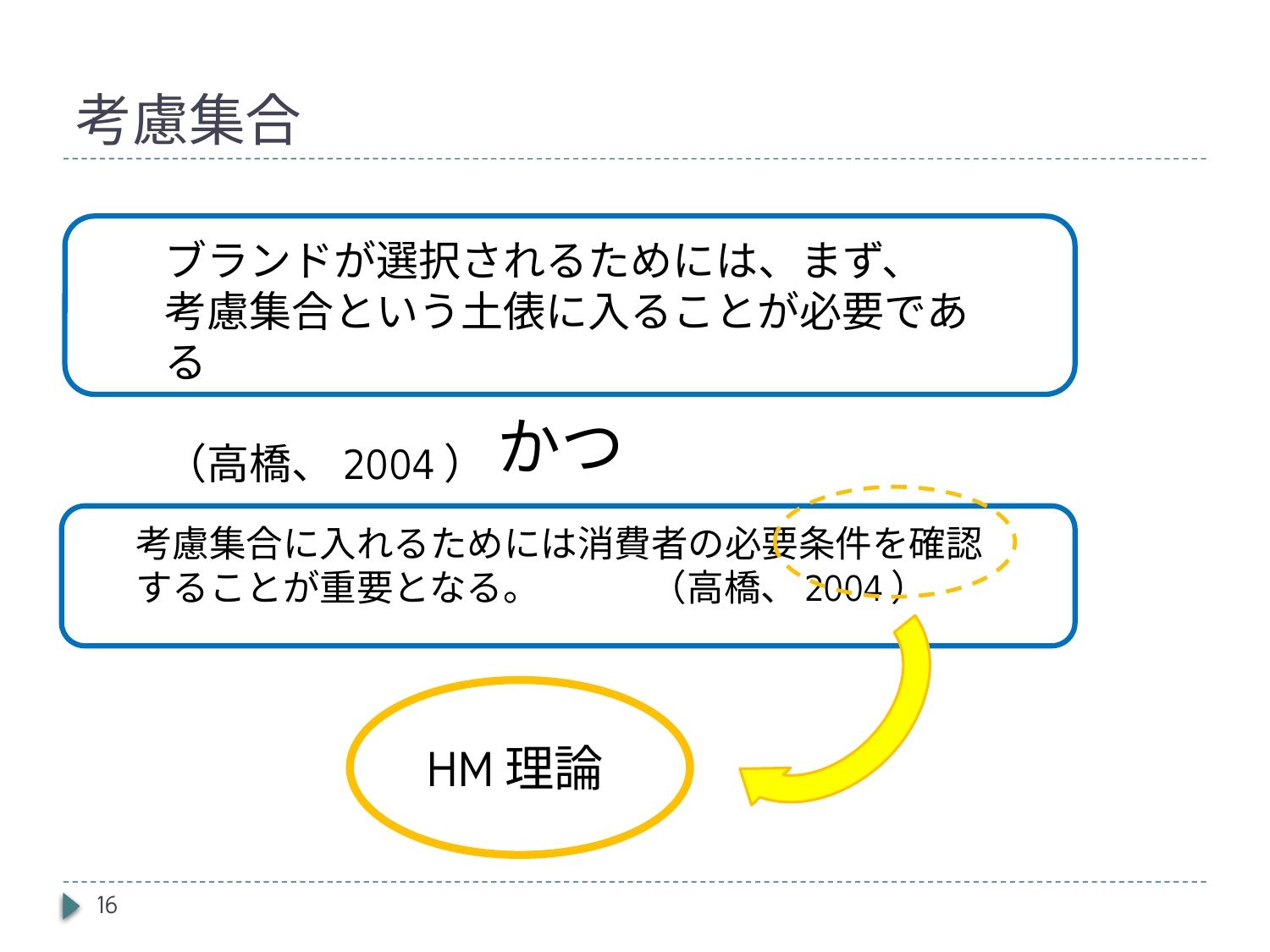

# 考慮集合

ブランドが選択されるためには、まず、
考慮集合という土俵に入ることが必要である
　　　　　　　　　　　　　　　　　　　（高橋、2004）
かつ

考慮集合に入れるためには消費者の必要条件を確認することが重要となる。　　　（高橋、2004）

HM理論
16